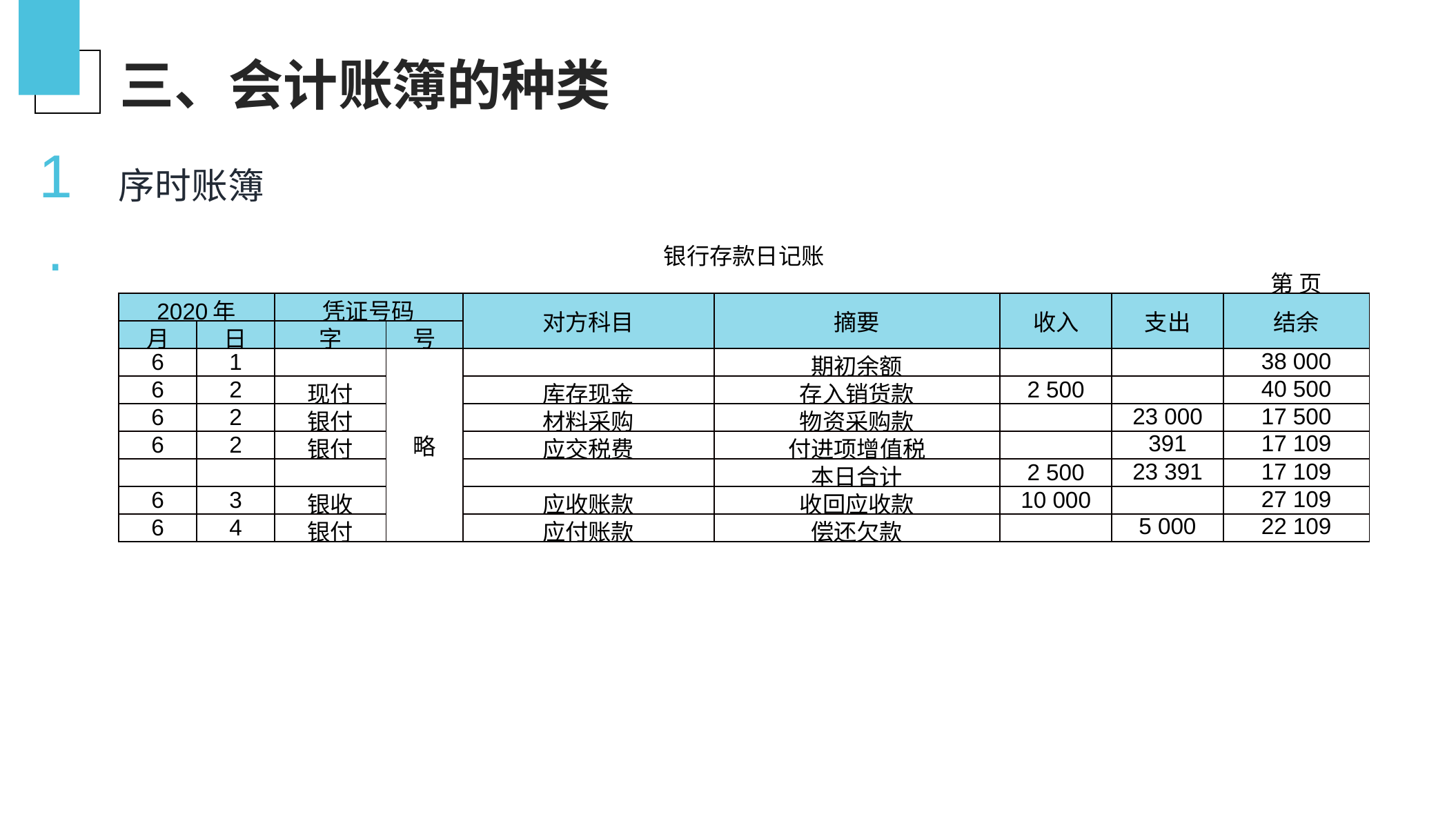

三、会计账簿的种类

1.
序时账簿

| 银行存款日记账 |  |  |  |  |  |  |  |  |
| --- | --- | --- | --- | --- | --- | --- | --- | --- |
|  |  |  |  |  |  |  |  | 第 页 |
| 2020年 |  | 凭证号码 |  | 对方科目 | 摘要 | 收入 | 支出 | 结余 |
| 月 | 日 | 字 | 号 |  |  |  |  |  |
| 6 | 1 |  | 略 |  | 期初余额 |  |  | 38 000 |
| 6 | 2 | 现付 |  | 库存现金 | 存入销货款 | 2 500 |  | 40 500 |
| 6 | 2 | 银付 |  | 材料采购 | 物资采购款 |  | 23 000 | 17 500 |
| 6 | 2 | 银付 |  | 应交税费 | 付进项增值税 |  | 391 | 17 109 |
|  |  |  |  |  | 本日合计 | 2 500 | 23 391 | 17 109 |
| 6 | 3 | 银收 |  | 应收账款 | 收回应收款 | 10 000 |  | 27 109 |
| 6 | 4 | 银付 |  | 应付账款 | 偿还欠款 |  | 5 000 | 22 109 |